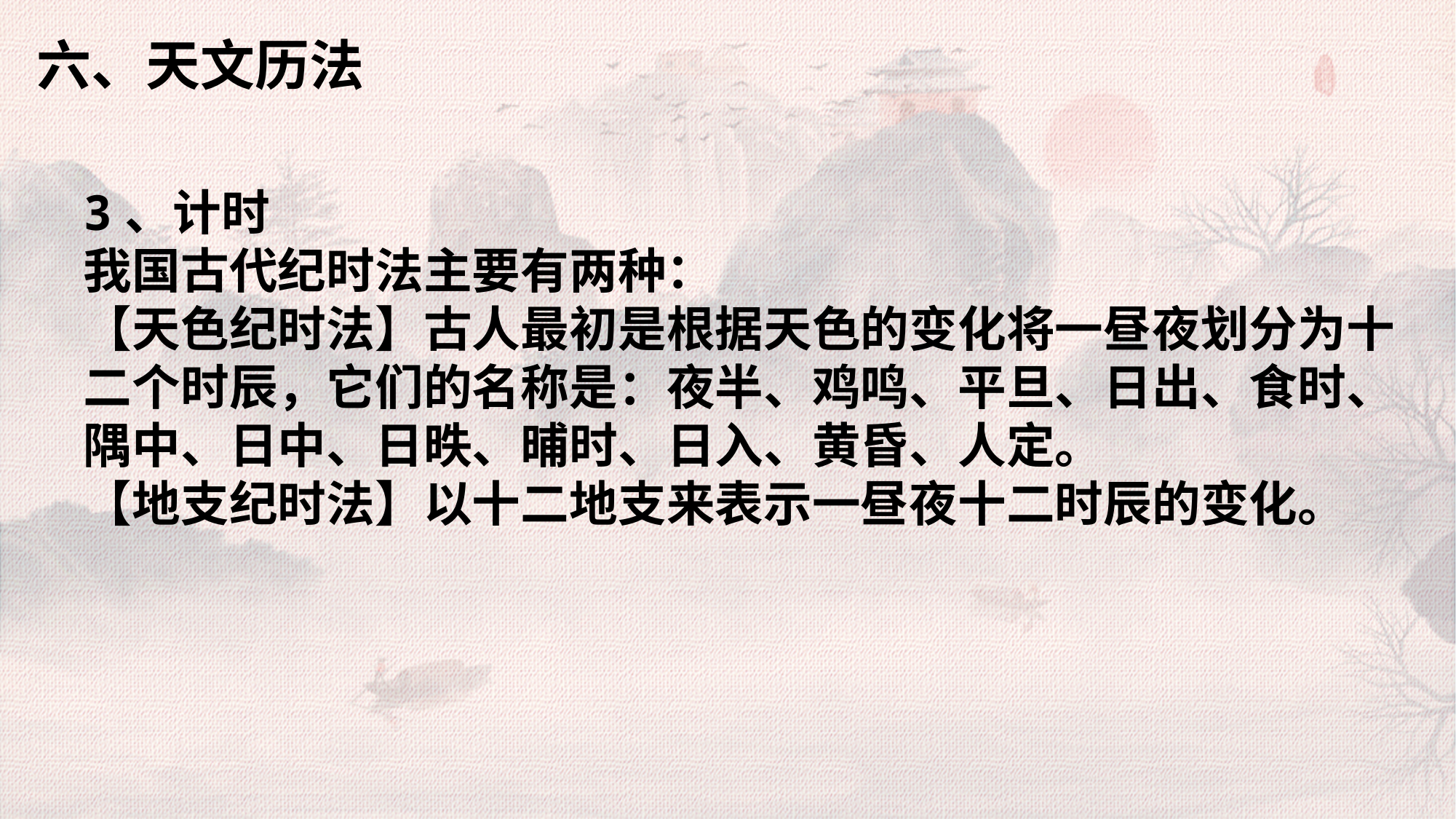

六、天文历法
3、计时
我国古代纪时法主要有两种：
【天色纪时法】古人最初是根据天色的变化将一昼夜划分为十二个时辰，它们的名称是：夜半、鸡鸣、平旦、日出、食时、隅中、日中、日昳、晡时、日入、黄昏、人定。
【地支纪时法】以十二地支来表示一昼夜十二时辰的变化。